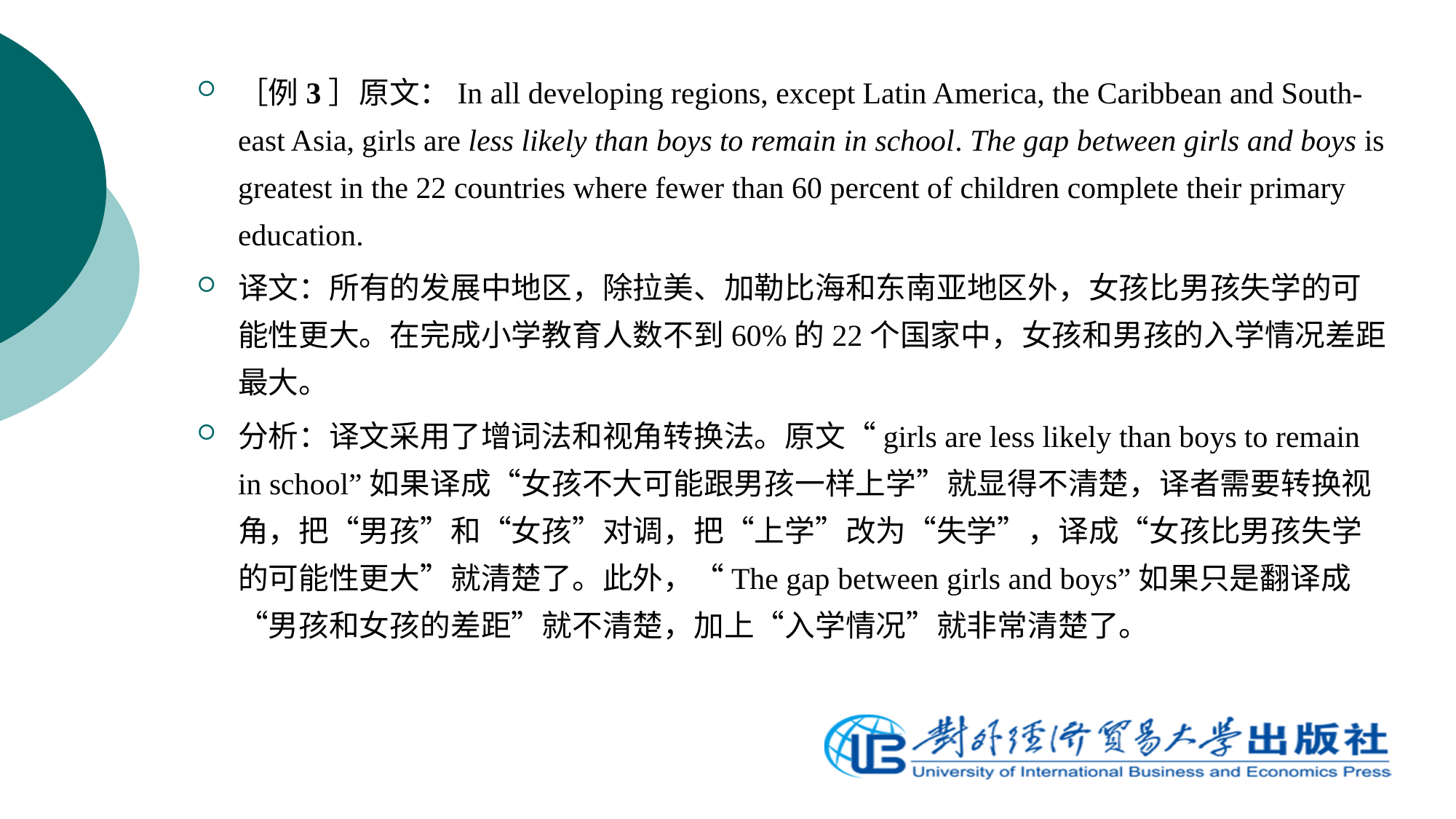

［例3］原文：In all developing regions, except Latin America, the Caribbean and South-east Asia, girls are less likely than boys to remain in school. The gap between girls and boys is greatest in the 22 countries where fewer than 60 percent of children complete their primary education.
译文：所有的发展中地区，除拉美、加勒比海和东南亚地区外，女孩比男孩失学的可能性更大。在完成小学教育人数不到60%的22个国家中，女孩和男孩的入学情况差距最大。
分析：译文采用了增词法和视角转换法。原文“girls are less likely than boys to remain in school”如果译成“女孩不大可能跟男孩一样上学”就显得不清楚，译者需要转换视角，把“男孩”和“女孩”对调，把“上学”改为“失学”，译成“女孩比男孩失学的可能性更大”就清楚了。此外，“The gap between girls and boys”如果只是翻译成“男孩和女孩的差距”就不清楚，加上“入学情况”就非常清楚了。